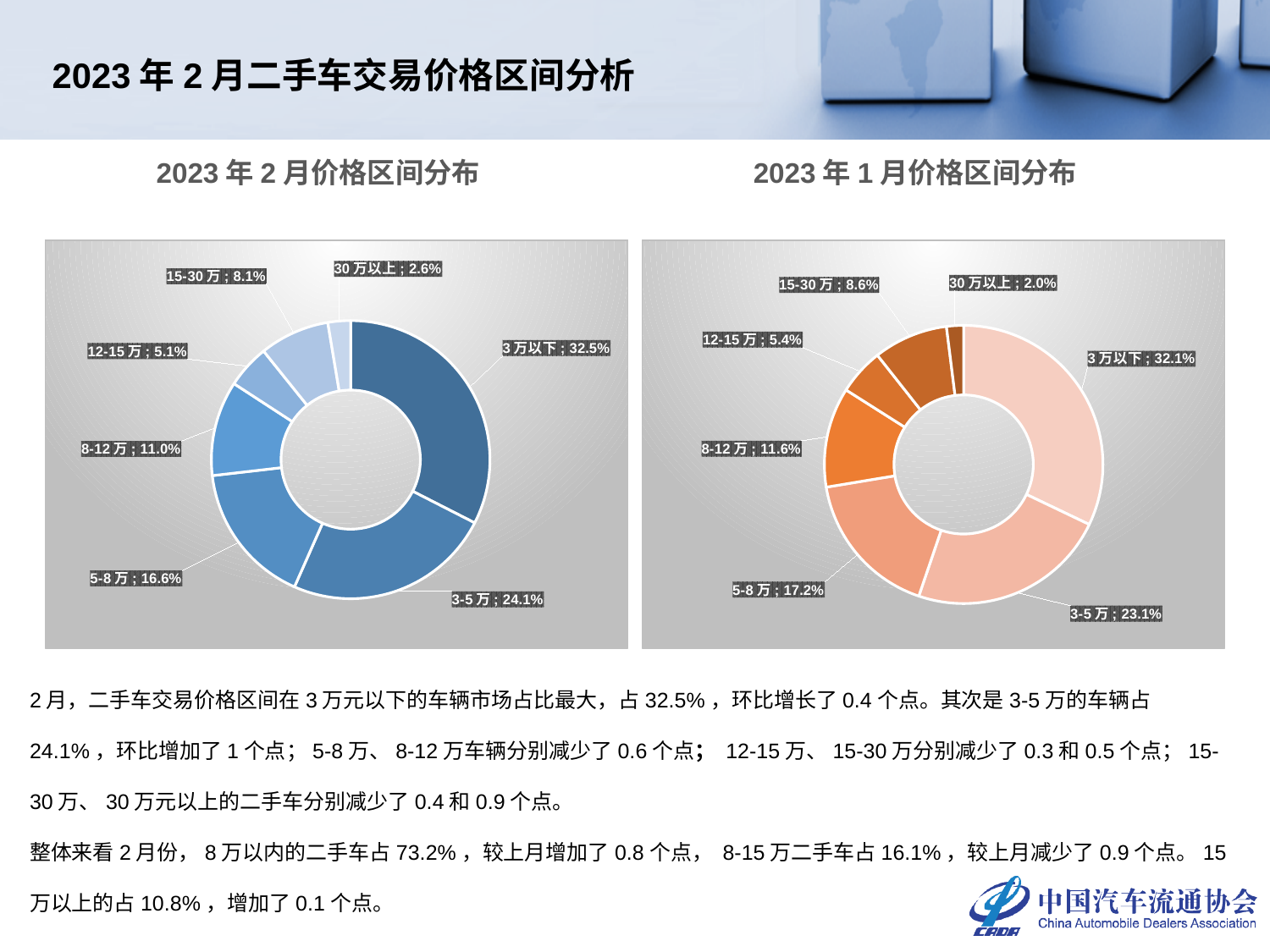

2023年2月二手车交易价格区间分析
2023年2月价格区间分布
2023年1月价格区间分布

### Chart

| Category | 2023年2月 |
|---|---|
| 3万以下 | 0.3252 |
| 3-5万 | 0.2409 |
| 5-8万 | 0.1655 |
| 8-12万 | 0.1104 |
| 12-15万 | 0.0505 |
| 15-30万 | 0.0812 |
| 30万以上 | 0.02629999999999999 |

### Chart

| Category | 2023年1月 |
|---|---|
| 3万以下 | 0.3210572616762636 |
| 3-5万 | 0.2311 |
| 5-8万 | 0.1717 |
| 8-12万 | 0.1161 |
| 12-15万 | 0.0538 |
| 15-30万 | 0.0865 |
| 30万以上 | 0.01974273832373652 |
2月，二手车交易价格区间在3万元以下的车辆市场占比最大，占32.5%，环比增长了0.4个点。其次是3-5万的车辆占24.1%，环比增加了1个点；5-8万、8-12万车辆分别减少了0.6个点； 12-15万、15-30万分别减少了0.3和0.5个点；15-30万、30万元以上的二手车分别减少了0.4和0.9个点。
整体来看2月份，8万以内的二手车占73.2%，较上月增加了0.8个点， 8-15万二手车占16.1%，较上月减少了0.9个点。15万以上的占10.8%，增加了0.1个点。